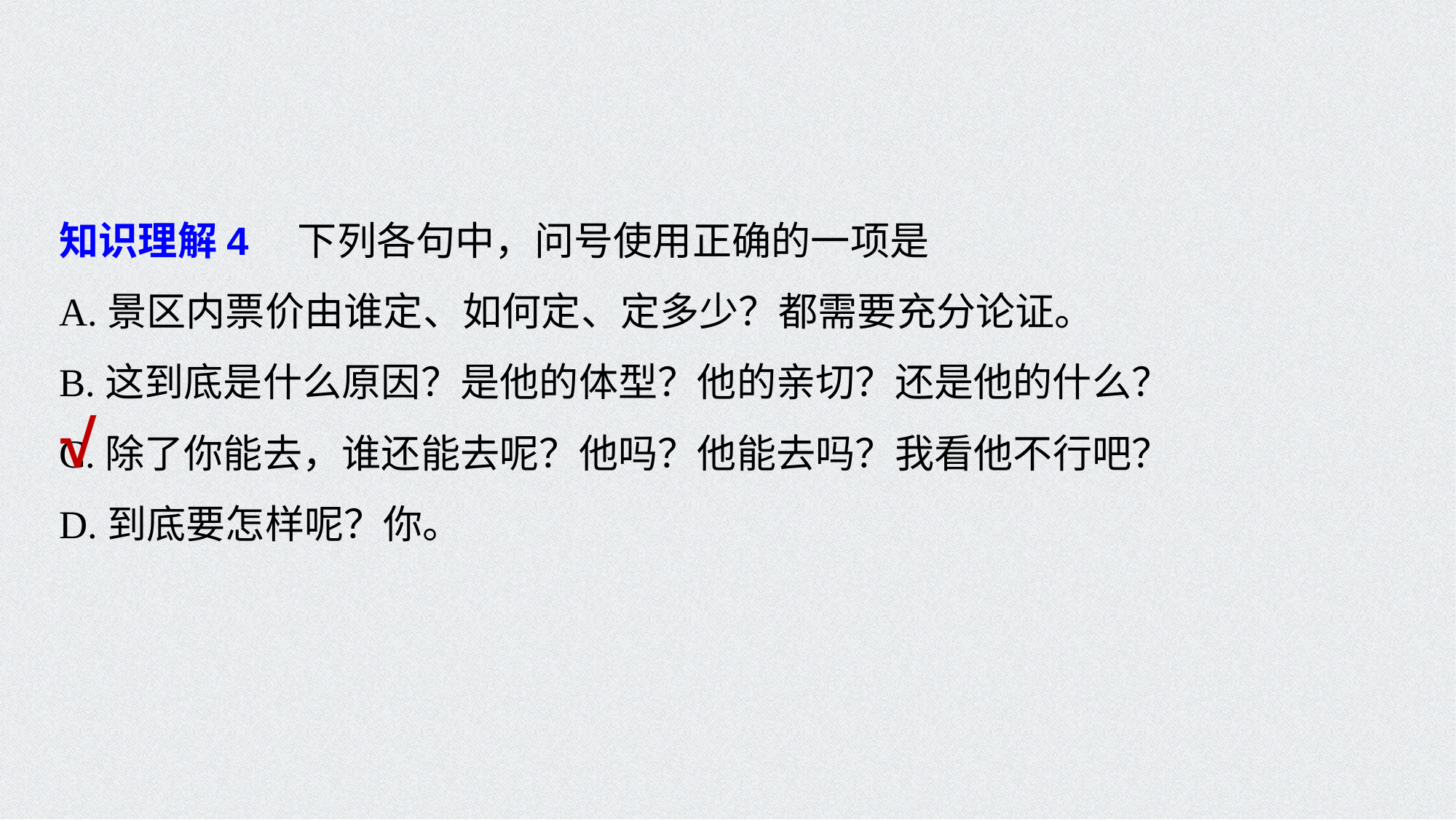

知识理解4　下列各句中，问号使用正确的一项是
A.景区内票价由谁定、如何定、定多少？都需要充分论证。
B.这到底是什么原因？是他的体型？他的亲切？还是他的什么？
C.除了你能去，谁还能去呢？他吗？他能去吗？我看他不行吧？
D.到底要怎样呢？你。
√